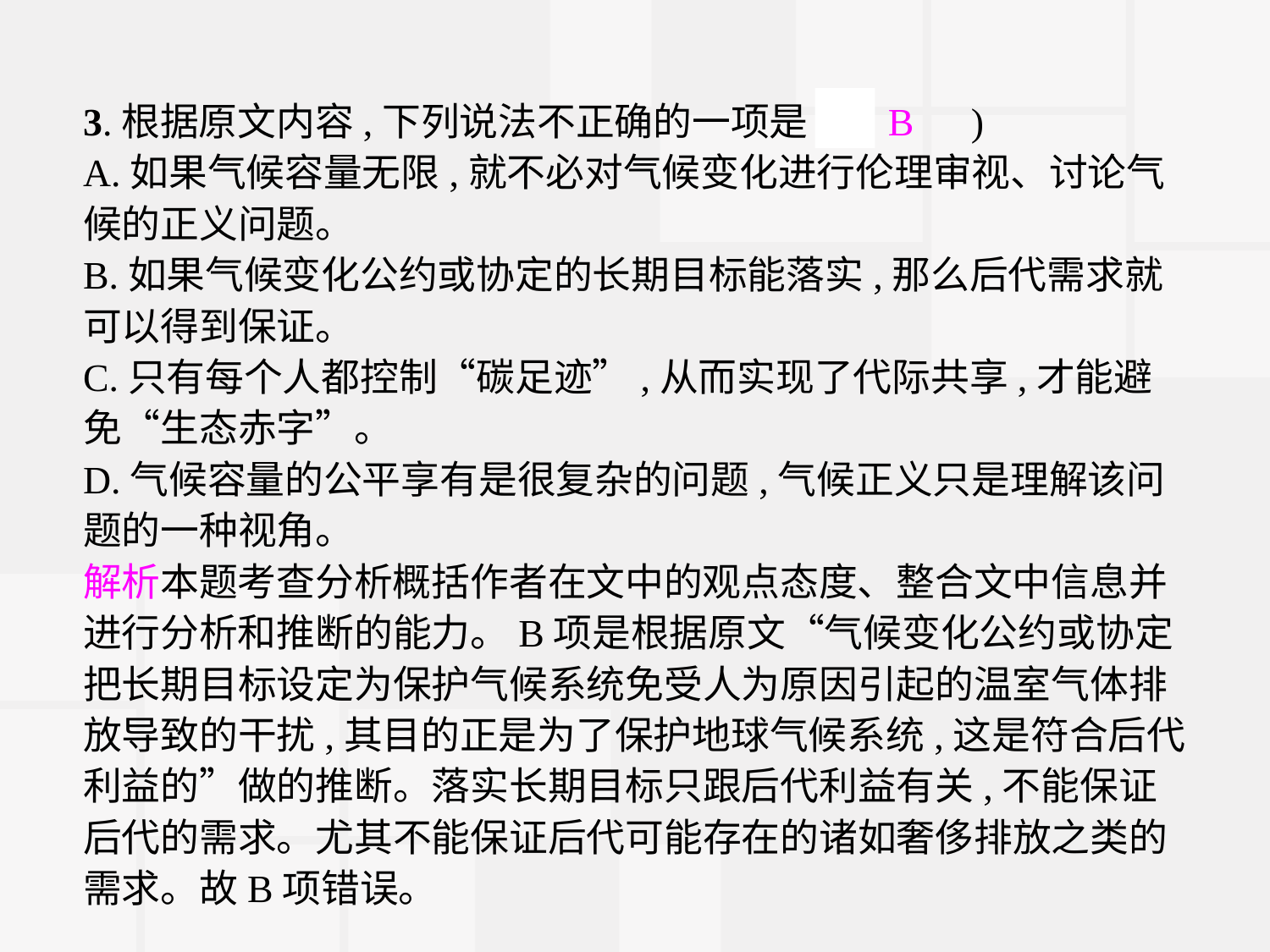

3.根据原文内容,下列说法不正确的一项是(　B　)
A.如果气候容量无限,就不必对气候变化进行伦理审视、讨论气候的正义问题。
B.如果气候变化公约或协定的长期目标能落实,那么后代需求就可以得到保证。
C.只有每个人都控制“碳足迹”,从而实现了代际共享,才能避免“生态赤字”。
D.气候容量的公平享有是很复杂的问题,气候正义只是理解该问题的一种视角。
解析本题考查分析概括作者在文中的观点态度、整合文中信息并进行分析和推断的能力。B项是根据原文“气候变化公约或协定把长期目标设定为保护气候系统免受人为原因引起的温室气体排放导致的干扰,其目的正是为了保护地球气候系统,这是符合后代利益的”做的推断。落实长期目标只跟后代利益有关,不能保证后代的需求。尤其不能保证后代可能存在的诸如奢侈排放之类的需求。故B项错误。